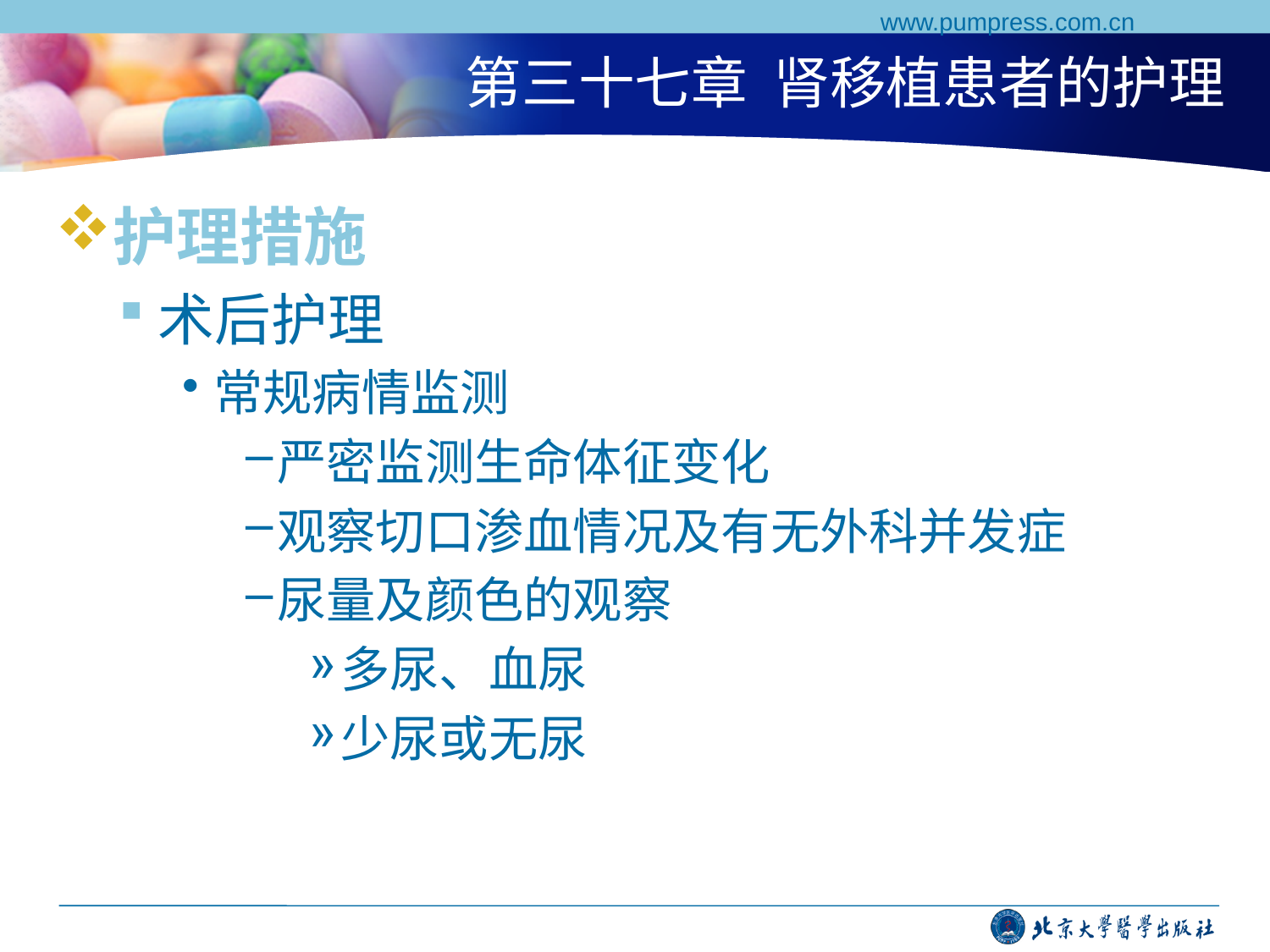

www.pumpress.com.cn
# 第三十七章  肾移植患者的护理
护理措施
术后护理
常规病情监测
严密监测生命体征变化
观察切口渗血情况及有无外科并发症
尿量及颜色的观察
多尿、血尿
少尿或无尿